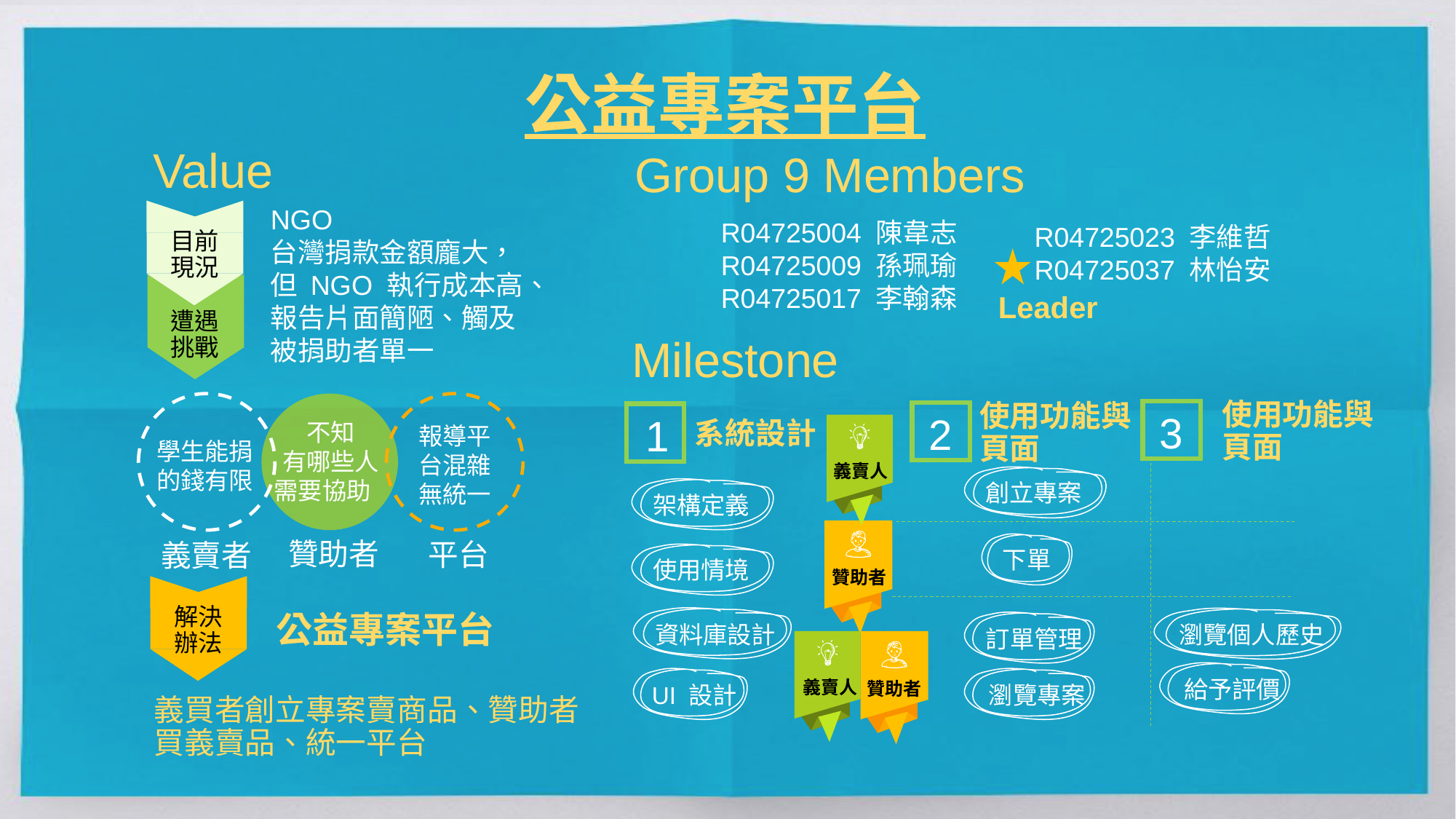

公益專案平台
Value
NGO
台灣捐款金額龐大，但 NGO 執行成本高、報告片面簡陋、觸及被捐助者單一

目前現況

遭遇挑戰

不知
有哪些人
需要協助
報導平台混雜無統一
學生能捐
的錢有限
贊助者
平台
義賣者

解決辦法
公益專案平台
義買者創立專案賣商品、贊助者買義賣品、統一平台

Group 9 Members
R04725004 陳韋志
R04725009 孫珮瑜
R04725017 李翰森
R04725023 李維哲
R04725037 林怡安
Leader

Milestone
系統設計
使用功能與頁面
使用功能與頁面

3

2

1

義賣人

贊助者

義賣人

贊助者

創立專案

架構定義

下單

使用情境

資料庫設計

瀏覽個人歷史

訂單管理

給予評價

UI 設計

瀏覽專案